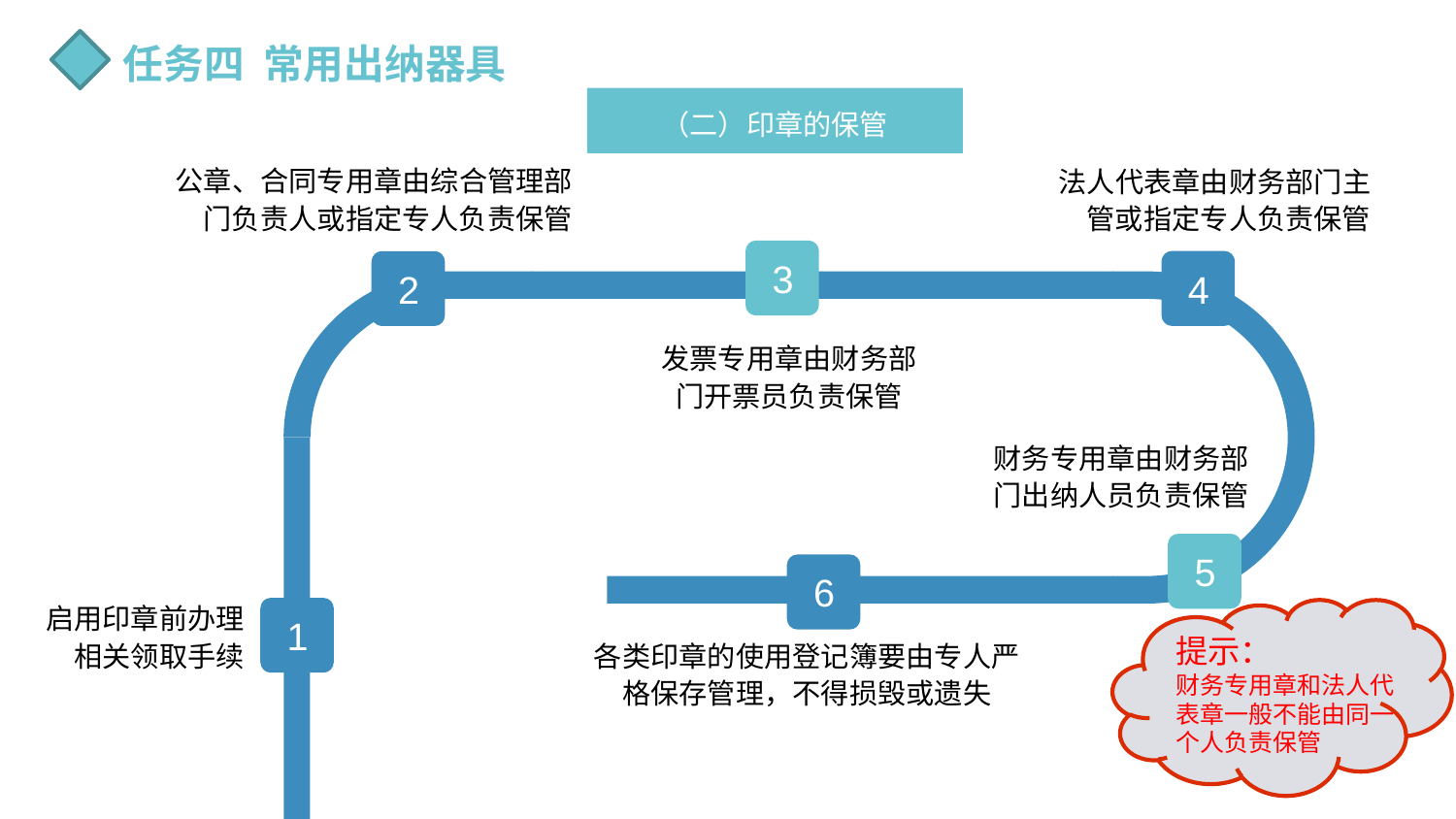

任务四  常用出纳器具
（二）印章的保管
公章、合同专用章由综合管理部门负责人或指定专人负责保管
法人代表章由财务部门主管或指定专人负责保管
  4
  3
发票专用章由财务部门开票员负责保管

  2

财务专用章由财务部门出纳人员负责保管
  5

  6
各类印章的使用登记簿要由专人严格保存管理，不得损毁或遗失

启用印章前办理相关领取手续
  1

提示：
财务专用章和法人代表章一般不能由同一个人负责保管